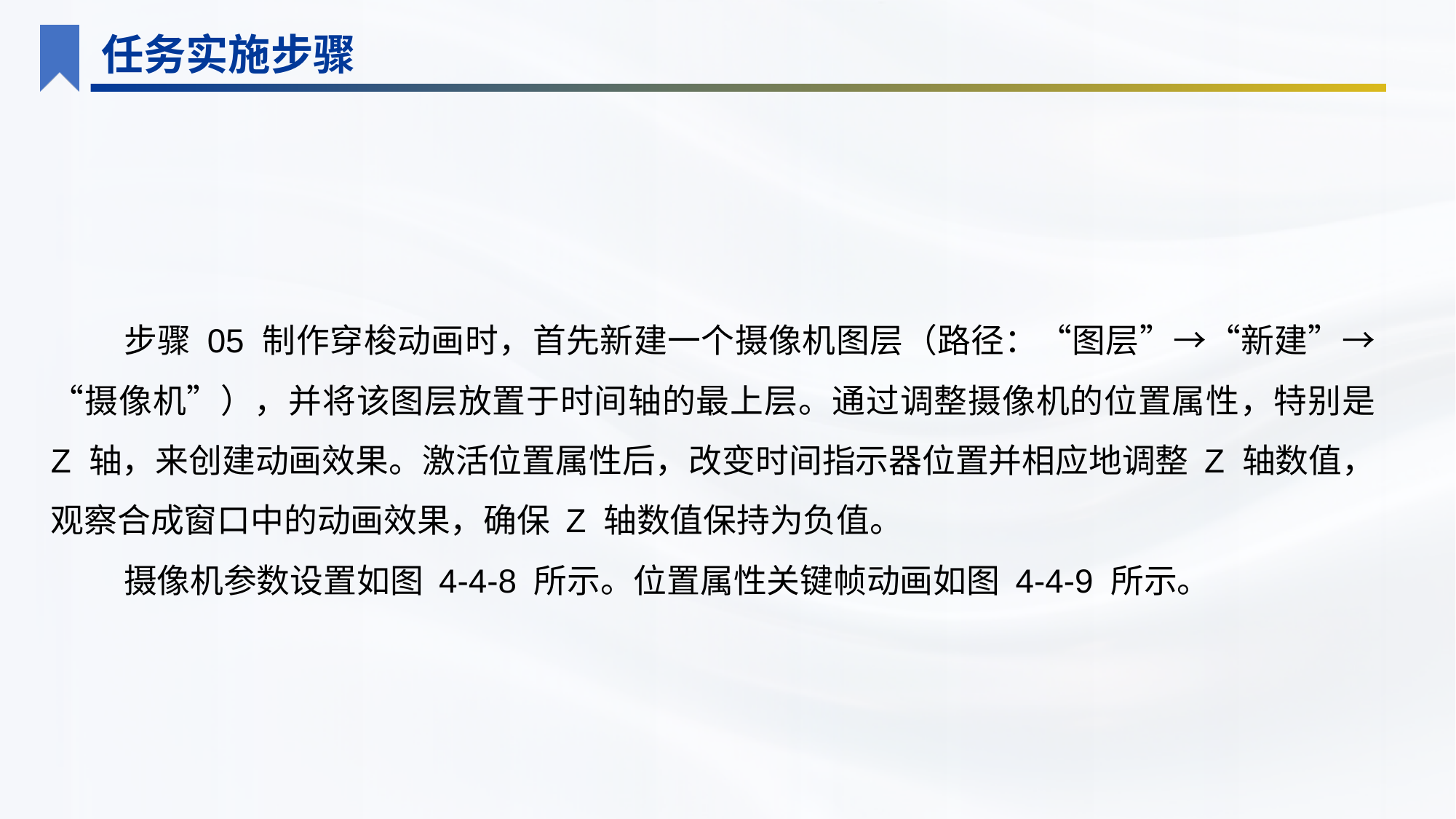

任务实施步骤
步骤 05 制作穿梭动画时，首先新建一个摄像机图层（路径：“图层”→“新建”→“摄像机”），并将该图层放置于时间轴的最上层。通过调整摄像机的位置属性，特别是 Z 轴，来创建动画效果。激活位置属性后，改变时间指示器位置并相应地调整 Z 轴数值，观察合成窗口中的动画效果，确保 Z 轴数值保持为负值。
摄像机参数设置如图 4-4-8 所示。位置属性关键帧动画如图 4-4-9 所示。